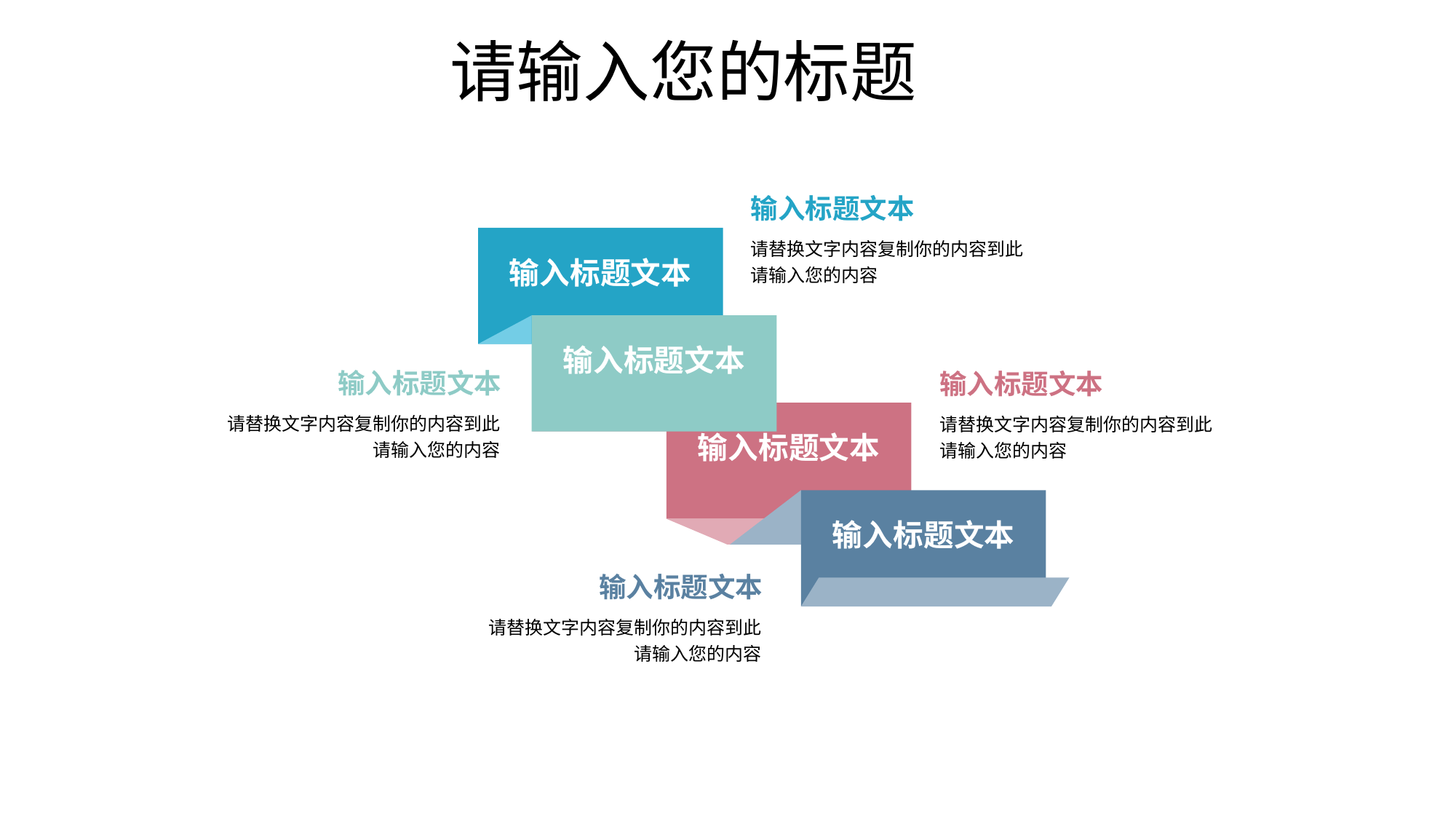

输入标题文本
请替换文字内容复制你的内容到此
请输入您的内容
输入标题文本

输入标题文本
输入标题文本
请替换文字内容复制你的内容到此
请输入您的内容
输入标题文本
请替换文字内容复制你的内容到此
请输入您的内容

输入标题文本

输入标题文本

输入标题文本
请替换文字内容复制你的内容到此
请输入您的内容